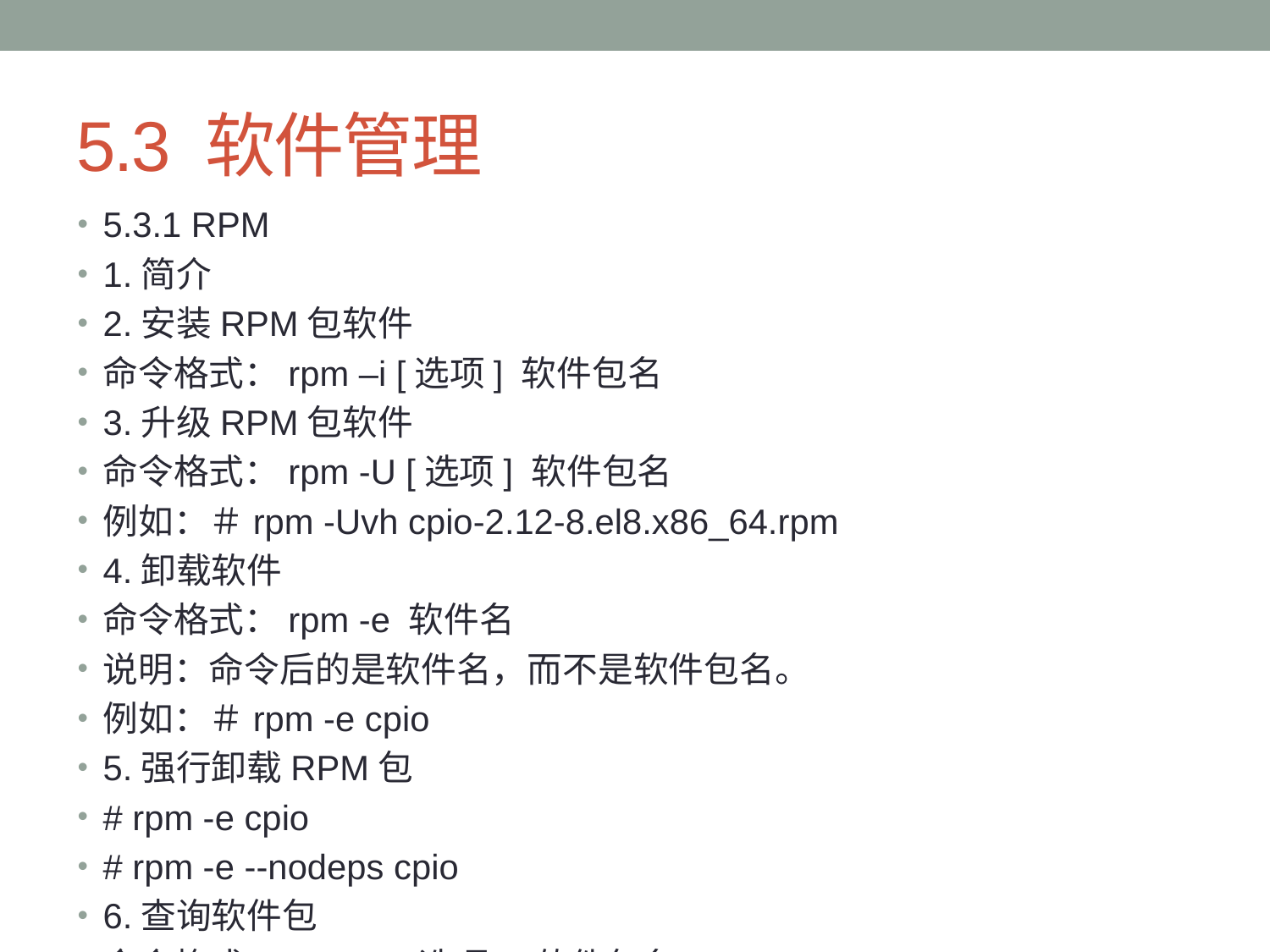

# 5.3 软件管理
5.3.1 RPM
1.简介
2.安装RPM包软件
命令格式：rpm –i [选项] 软件包名
3.升级RPM包软件
命令格式：rpm -U [选项] 软件包名
例如：＃rpm -Uvh cpio-2.12-8.el8.x86_64.rpm
4.卸载软件
命令格式：rpm -e 软件名
说明：命令后的是软件名，而不是软件包名。
例如：＃rpm -e cpio
5.强行卸载RPM包
# rpm -e cpio
# rpm -e --nodeps cpio
6.查询软件包
命令格式：rpm -q [选项] [软件包名]
例如：
#rpm -qa                       //查询所有安装过的包
#rpm -q prated                  //查询某个已安装软件包的文件全名
#rpm -ql rpcbind                //rpm包中的文件安装的位置
#rpm –qf /run/rpcbind          //查询文件所属的软件包